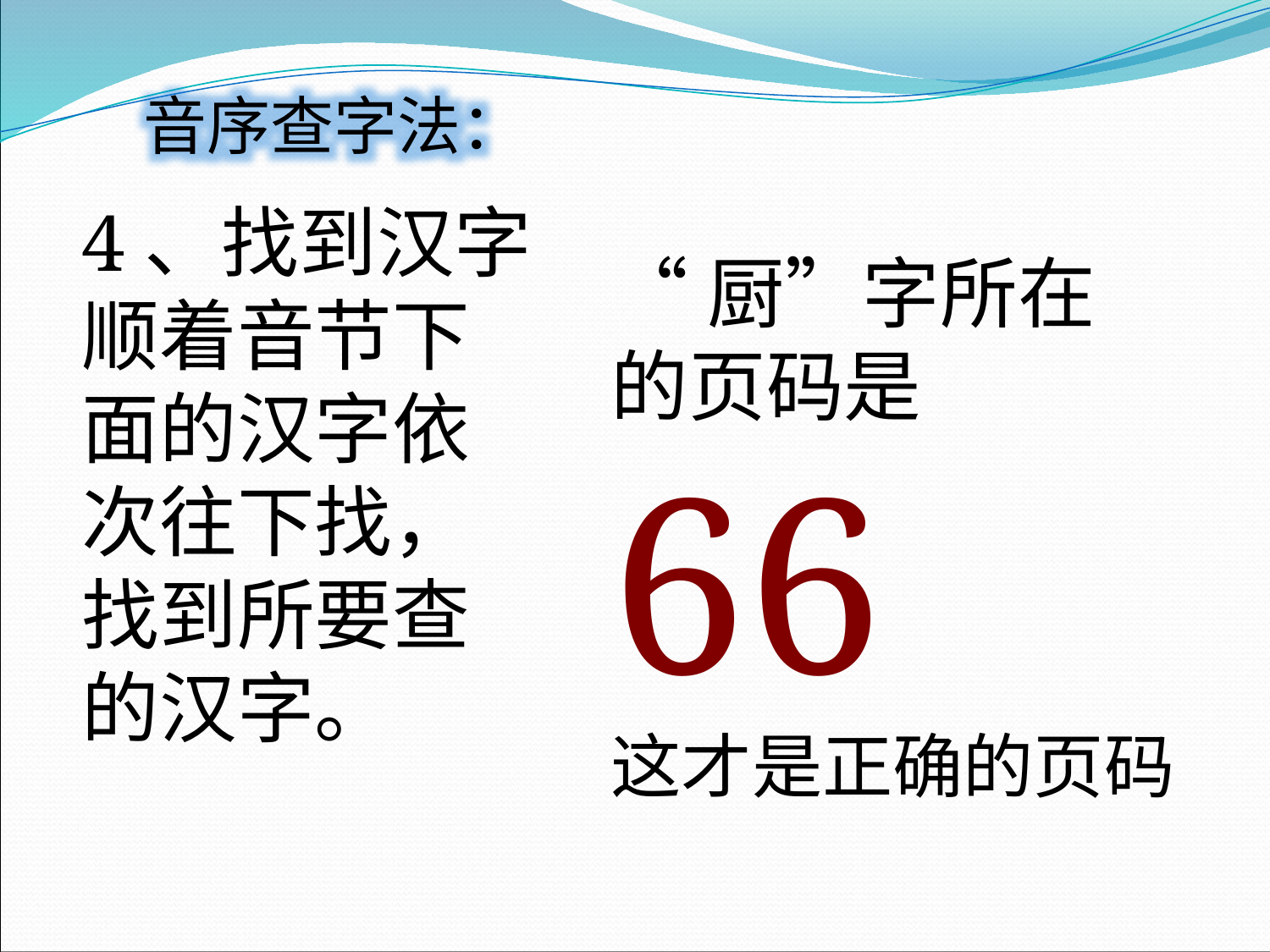

音序查字法：
4、找到汉字
顺着音节下面的汉字依次往下找，找到所要查的汉字。
“厨”字所在
的页码是
66
这才是正确的页码